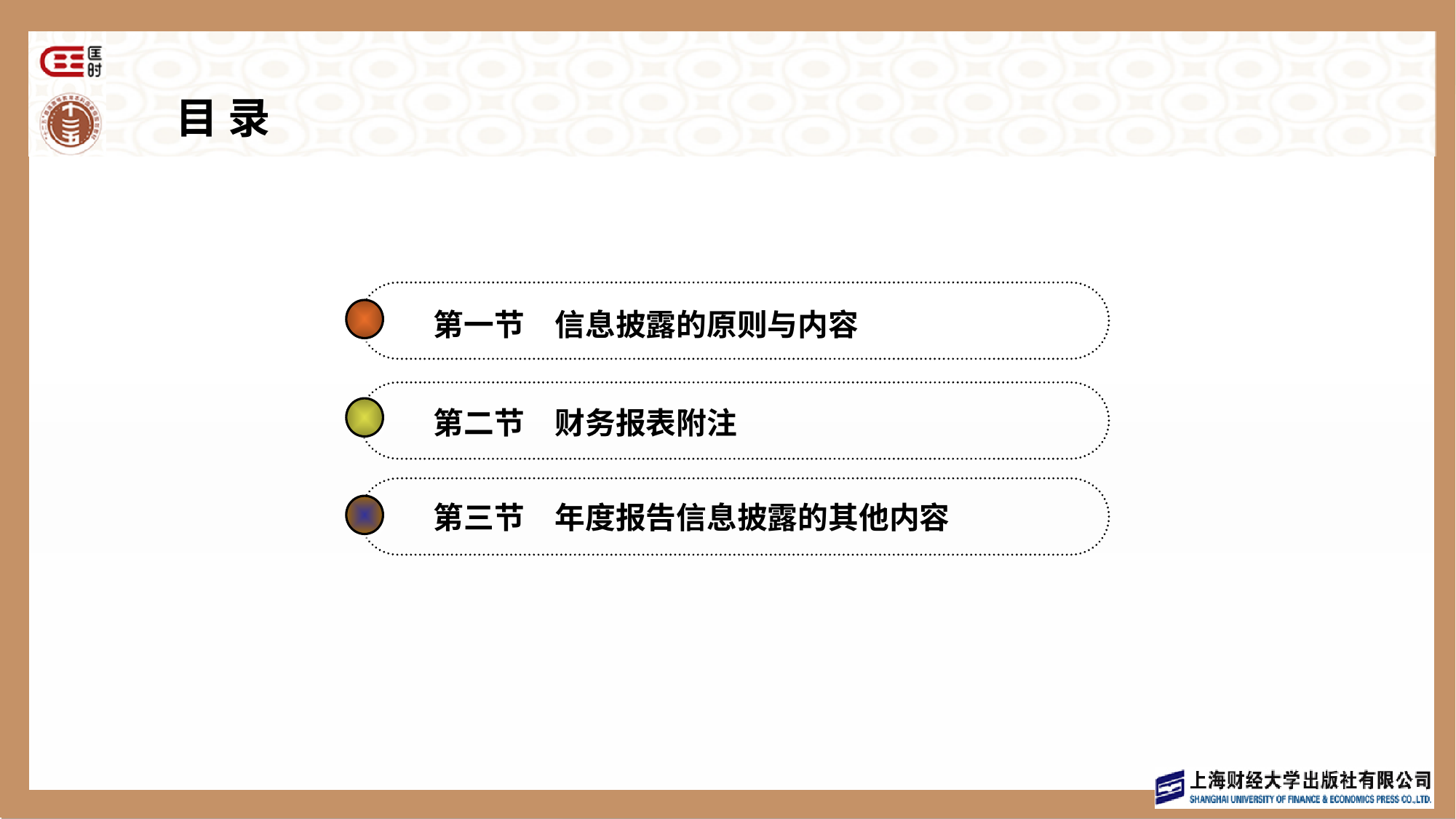

目 录

第一节　信息披露的原则与内容

第二节　财务报表附注

第三节　年度报告信息披露的其他内容